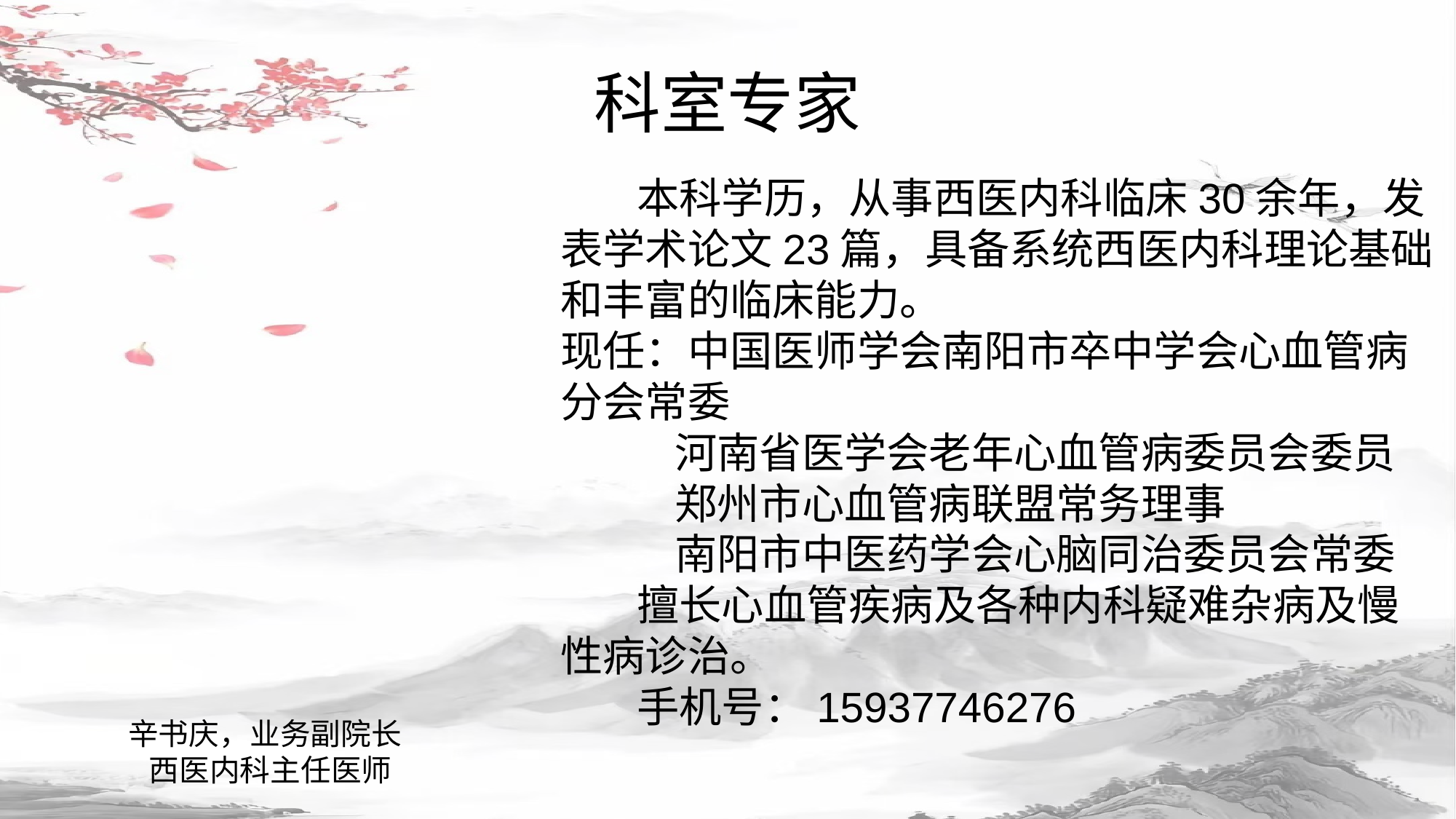

# 科室专家
       本科学历，从事西医内科临床30余年，发表学术论文23篇，具备系统西医内科理论基础和丰富的临床能力。
现任：中国医师学会南阳市卒中学会心血管病分会常委
           河南省医学会老年心血管病委员会委员
           郑州市心血管病联盟常务理事
           南阳市中医药学会心脑同治委员会常委
       擅长心血管疾病及各种内科疑难杂病及慢性病诊治。
       手机号：15937746276

辛书庆，业务副院长
  西医内科主任医师